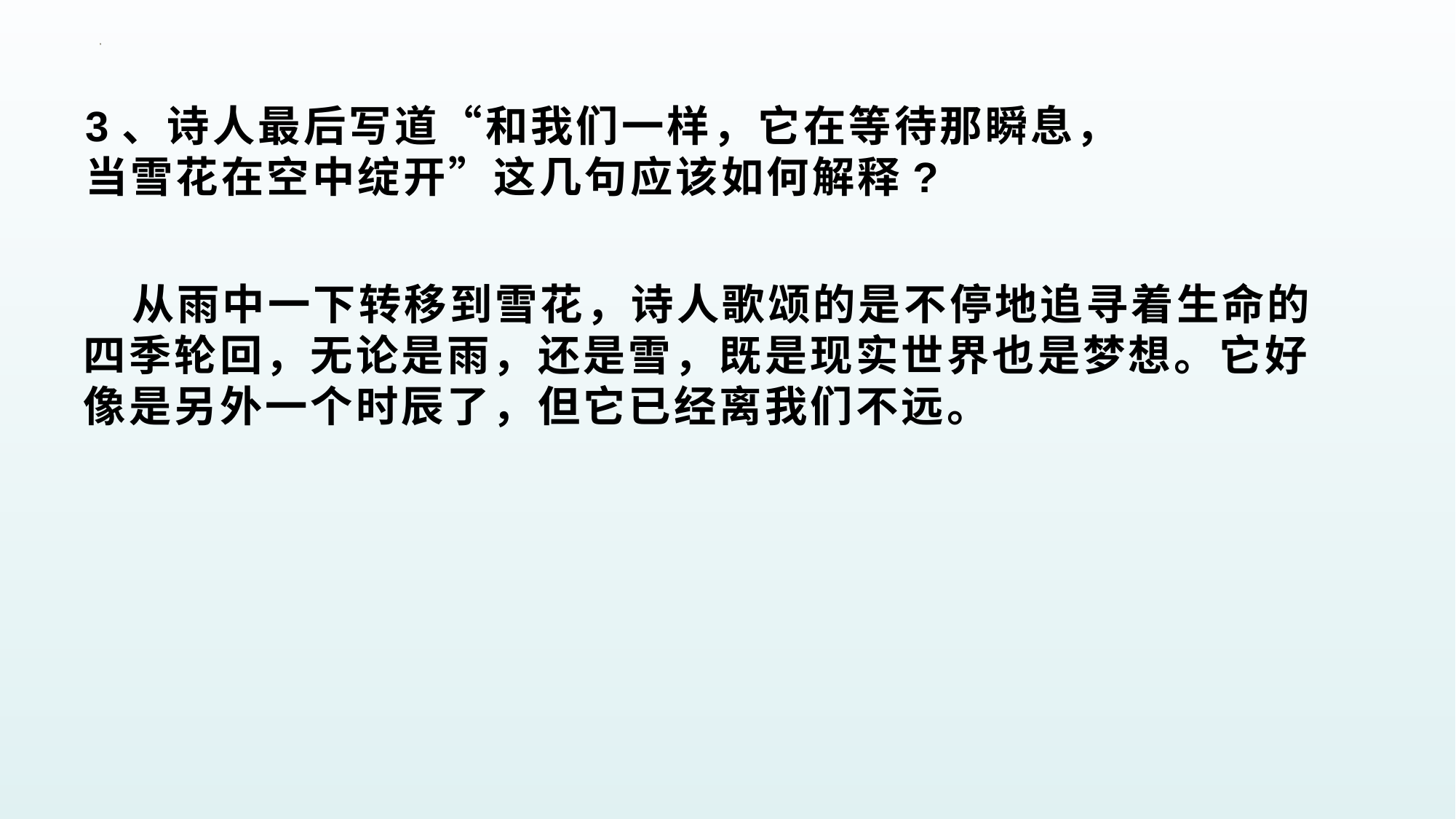

3、诗人最后写道“和我们一样，它在等待那瞬息，当雪花在空中绽开”这几句应该如何解释?
   从雨中一下转移到雪花，诗人歌颂的是不停地追寻着生命的四季轮回，无论是雨，还是雪，既是现实世界也是梦想。它好像是另外一个时辰了，但它已经离我们不远。